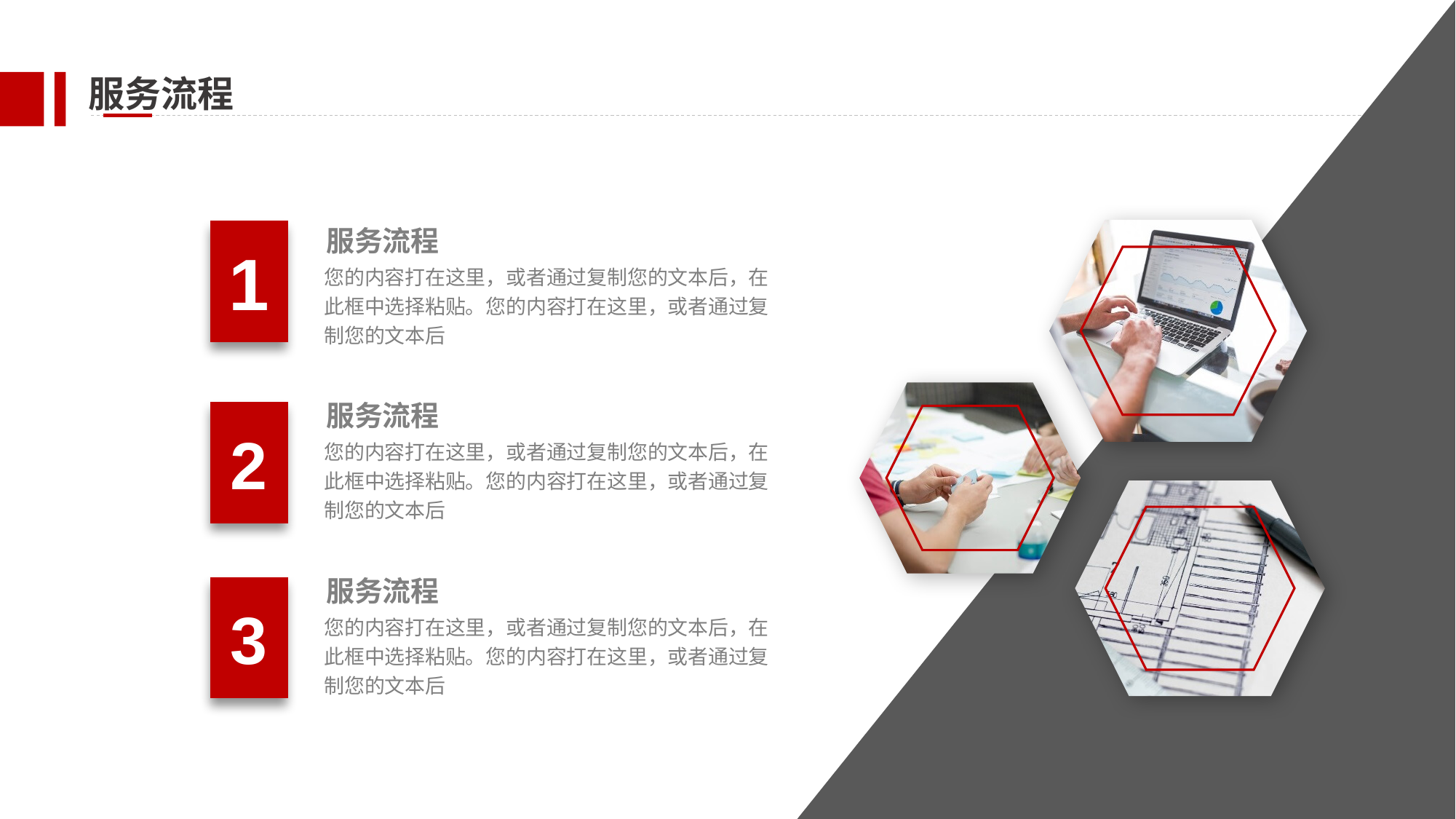

服务流程

服务流程
1
您的内容打在这里，或者通过复制您的文本后，在此框中选择粘贴。您的内容打在这里，或者通过复制您的文本后

服务流程
2
您的内容打在这里，或者通过复制您的文本后，在此框中选择粘贴。您的内容打在这里，或者通过复制您的文本后

服务流程
3
您的内容打在这里，或者通过复制您的文本后，在此框中选择粘贴。您的内容打在这里，或者通过复制您的文本后